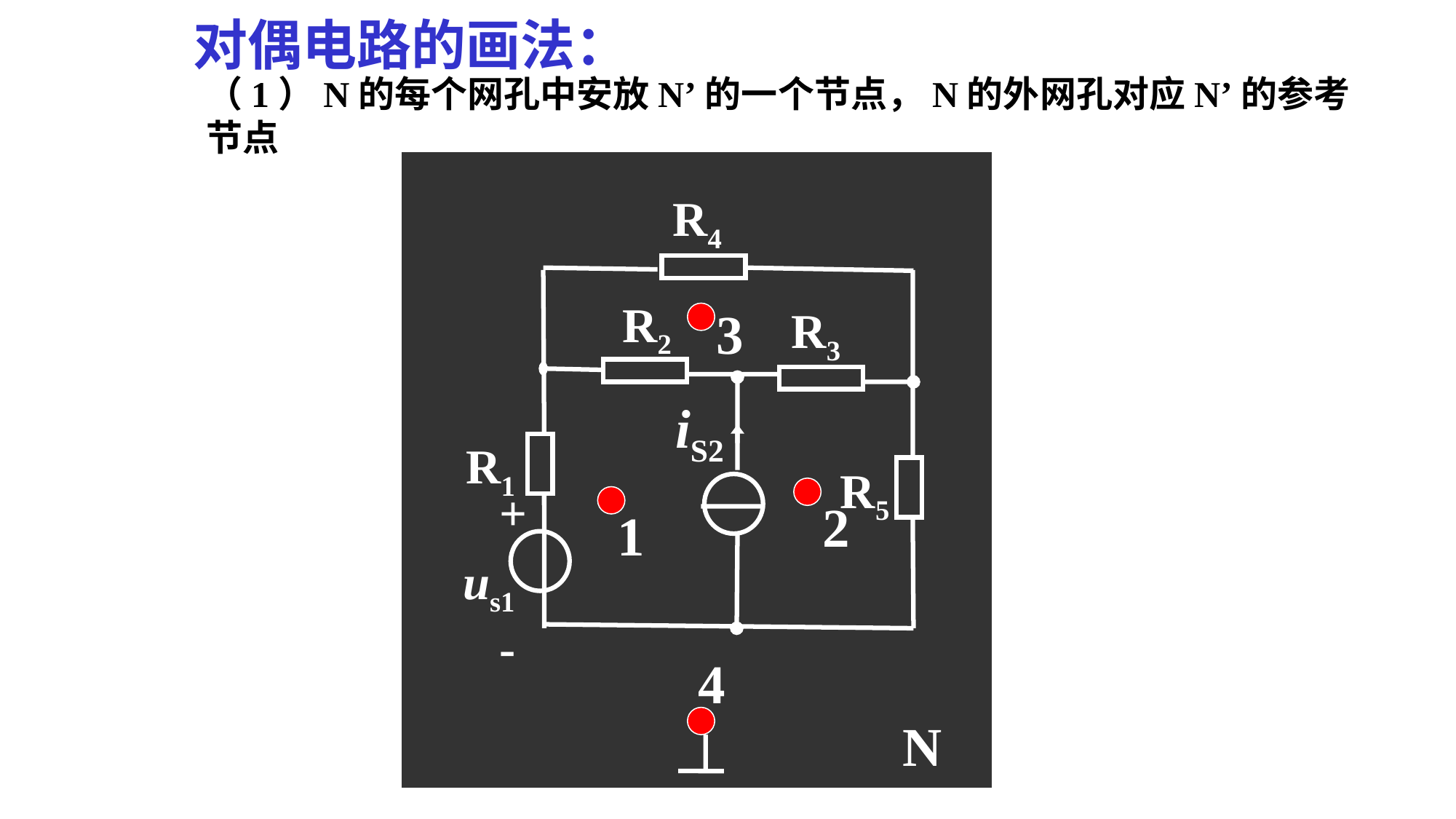

对偶电路的画法：
（1）N的每个网孔中安放N’的一个节点，N的外网孔对应N’的参考节点

R4

R2
R3

iS2

R1

R5

   +
us1
   -

N
3

2

1
4